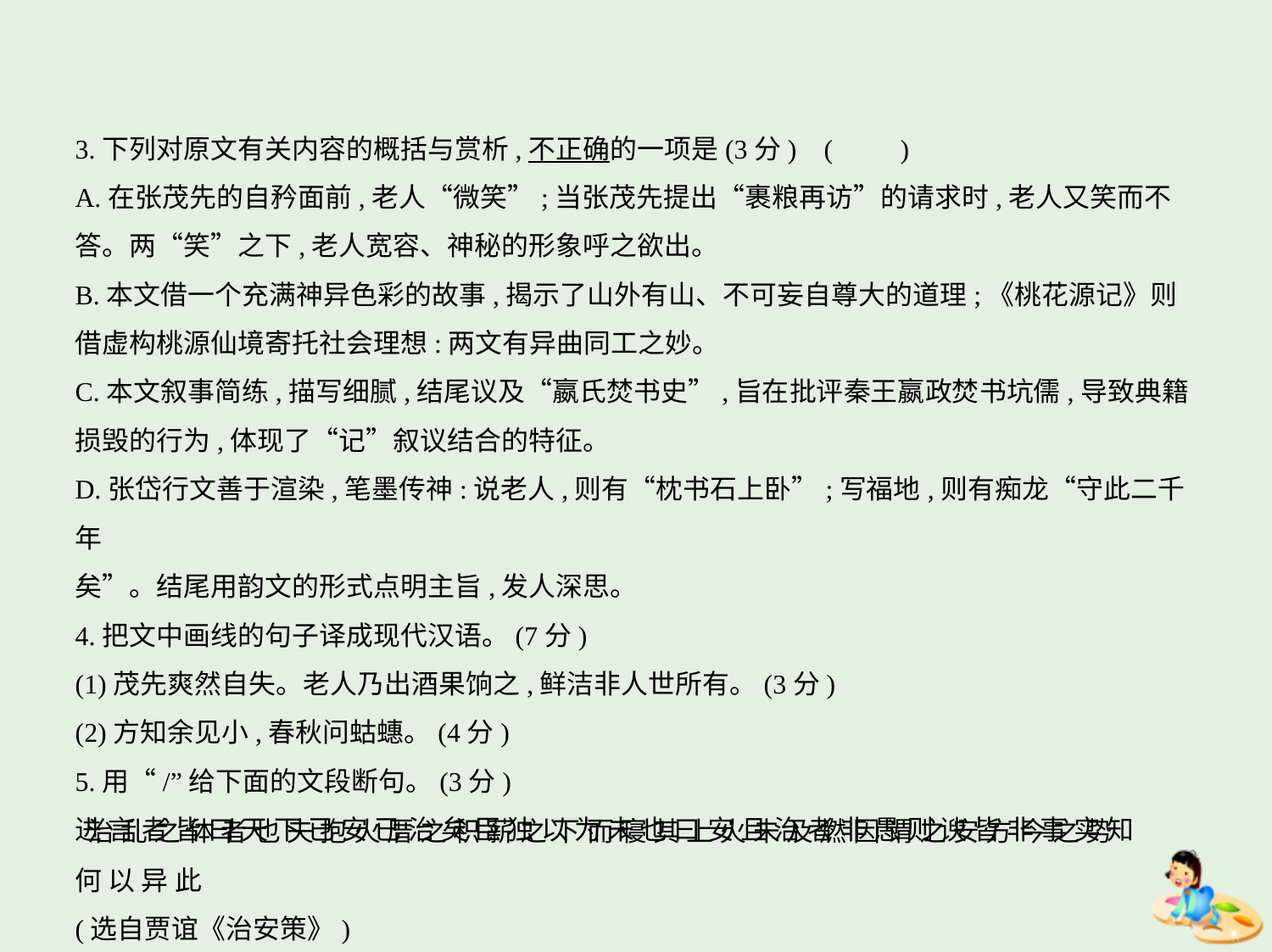

3.下列对原文有关内容的概括与赏析,不正确的一项是(3分) (　　)
A.在张茂先的自矜面前,老人“微笑”;当张茂先提出“裹粮再访”的请求时,老人又笑而不
答。两“笑”之下,老人宽容、神秘的形象呼之欲出。
B.本文借一个充满神异色彩的故事,揭示了山外有山、不可妄自尊大的道理;《桃花源记》则
借虚构桃源仙境寄托社会理想:两文有异曲同工之妙。
C.本文叙事简练,描写细腻,结尾议及“嬴氏焚书史”,旨在批评秦王嬴政焚书坑儒,导致典籍
损毁的行为,体现了“记”叙议结合的特征。
D.张岱行文善于渲染,笔墨传神:说老人,则有“枕书石上卧”;写福地,则有痴龙“守此二千年
矣”。结尾用韵文的形式点明主旨,发人深思。
4.把文中画线的句子译成现代汉语。(7分)
(1)茂先爽然自失。老人乃出酒果饷之,鲜洁非人世所有。(3分)
(2)方知余见小,春秋问蛄蟪。(4分)
5.用“/”给下面的文段断句。(3分)
进 言 者 皆 曰 天 下 已 安 已 治 矣 臣 独 以 为 未 也 曰 安 且 治 者 非 愚 则 谀 皆 非 事 实 知
 治 乱 之 体 者 也 夫 抱 火 厝 之 积 薪 之 下 而 寝 其 上 火 未 及 燃 因 谓 之 安 方 今 之 势
何 以 异 此
(选自贾谊《治安策》)